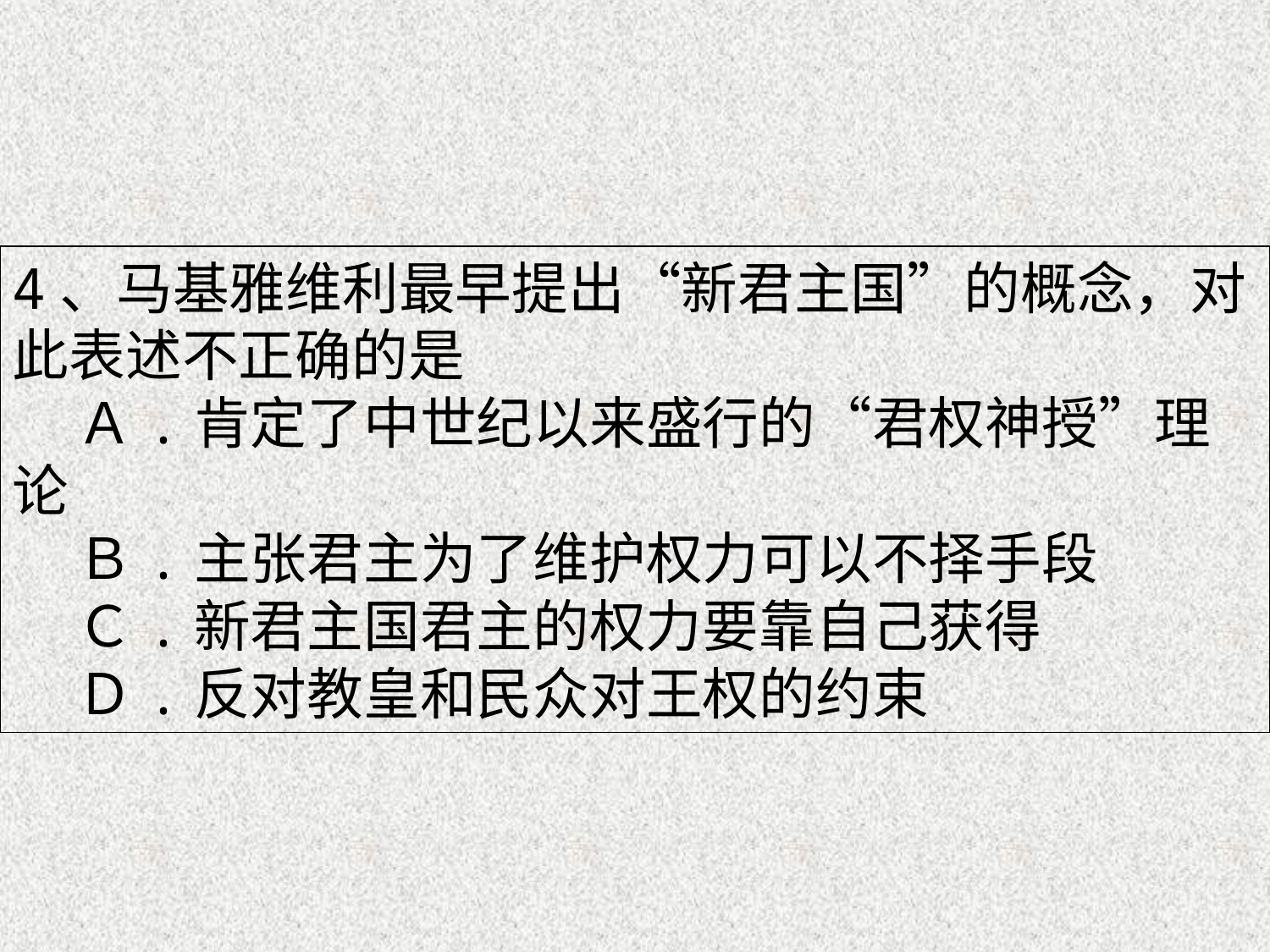

4、马基雅维利最早提出“新君主国”的概念，对此表述不正确的是
    Ａ.肯定了中世纪以来盛行的“君权神授”理论
    Ｂ.主张君主为了维护权力可以不择手段
    Ｃ.新君主国君主的权力要靠自己获得
    Ｄ.反对教皇和民众对王权的约束